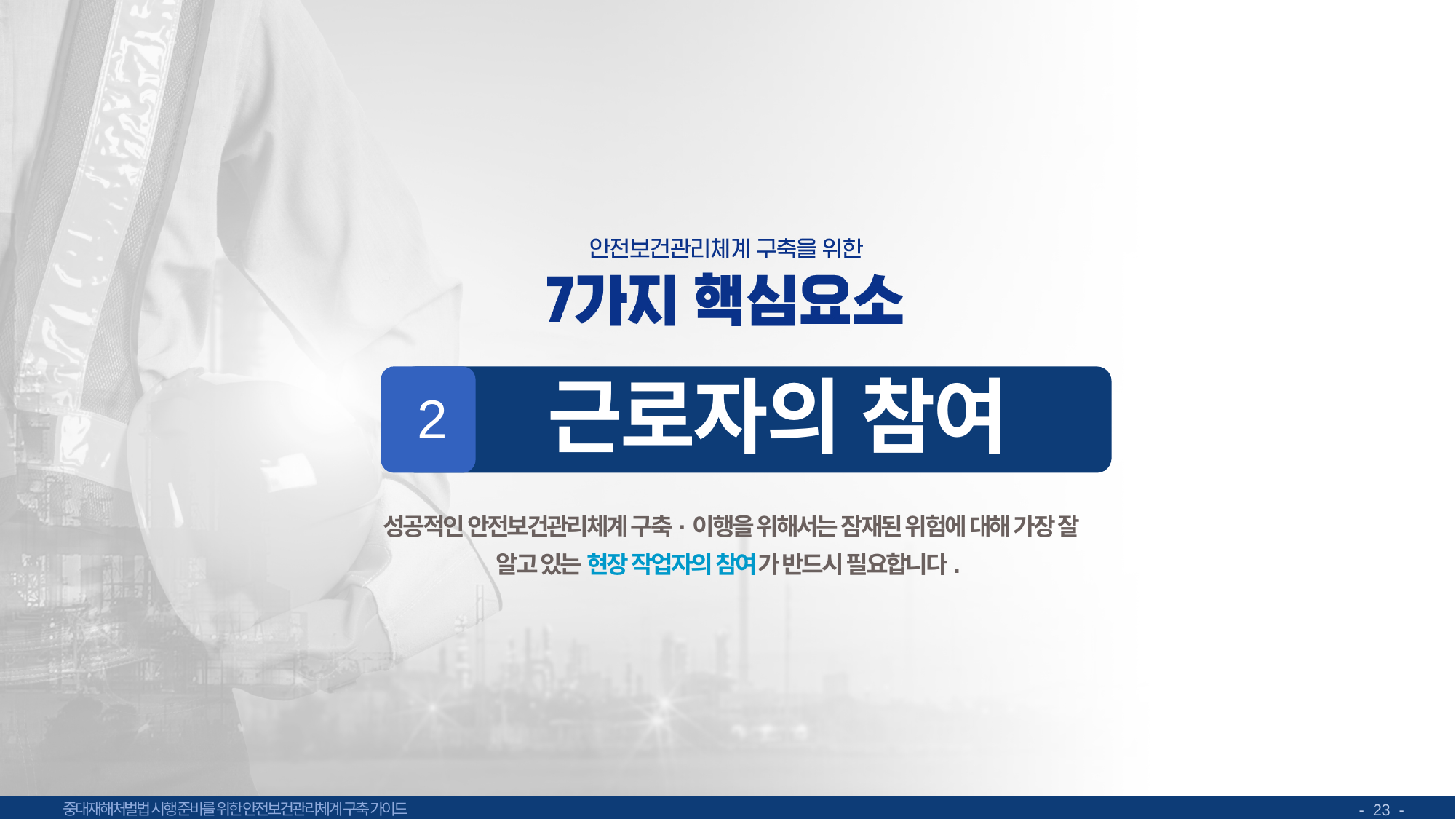

근로자의 참여

2
성공적인 안전보건관리체계 구축·이행을 위해서는 잠재된 위험에 대해 가장 잘 알고 있는 현장 작업자의 참여가 반드시 필요합니다.
-  23  -